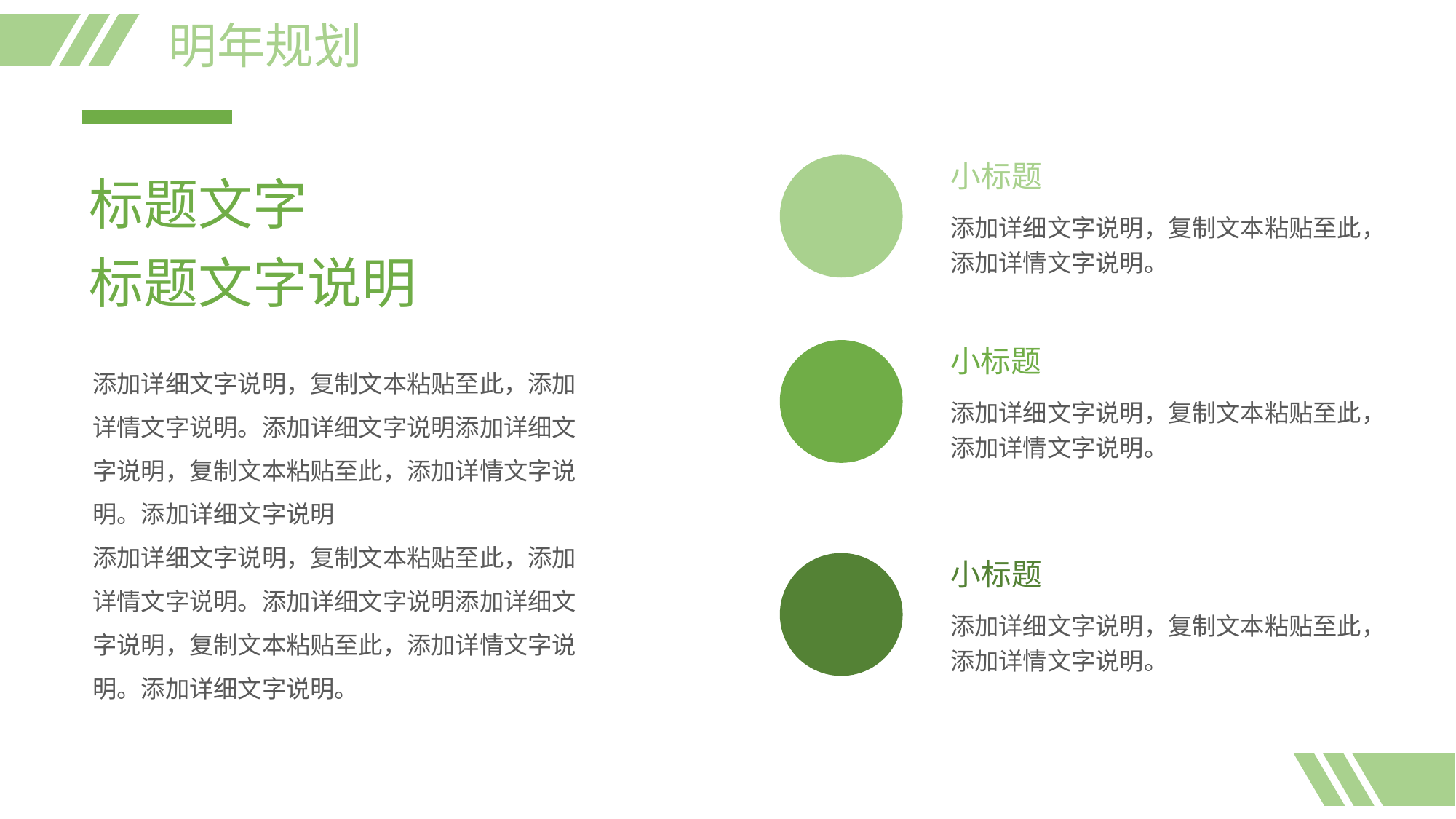

明年规划

标题文字
标题文字说明
小标题
添加详细文字说明，复制文本粘贴至此，添加详情文字说明。

小标题
添加详细文字说明，复制文本粘贴至此，添加详情文字说明。

添加详细文字说明，复制文本粘贴至此，添加详情文字说明。添加详细文字说明添加详细文字说明，复制文本粘贴至此，添加详情文字说明。添加详细文字说明
添加详细文字说明，复制文本粘贴至此，添加详情文字说明。添加详细文字说明添加详细文字说明，复制文本粘贴至此，添加详情文字说明。添加详细文字说明。
小标题
添加详细文字说明，复制文本粘贴至此，添加详情文字说明。